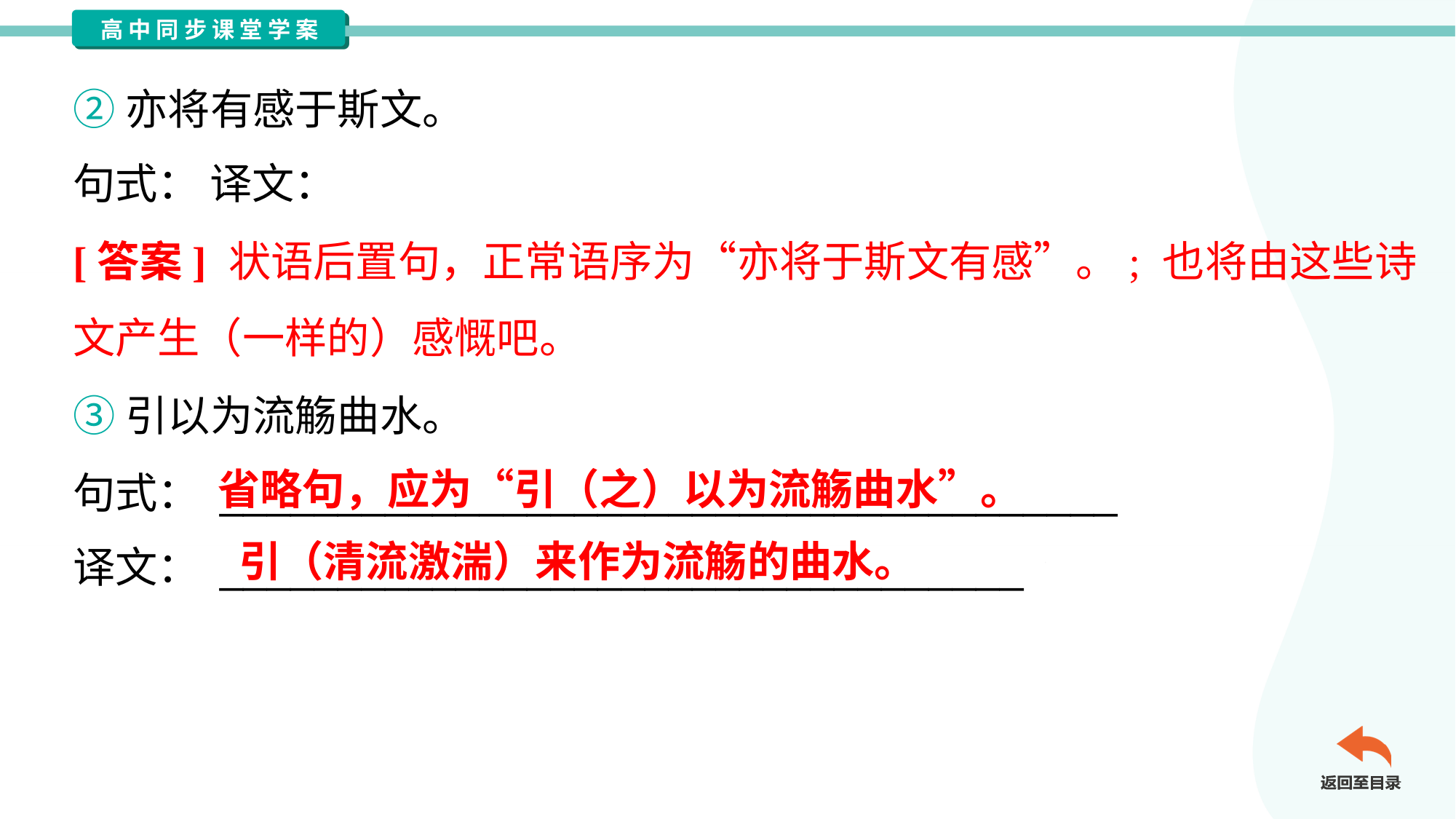

②亦将有感于斯文。
句式： 译文：
[答案] 状语后置句，正常语序为“亦将于斯文有感”。; 也将由这些诗
文产生（一样的）感慨吧。
③引以为流觞曲水。
句式： ______________________________________
译文： __________________________________
省略句，应为“引（之）以为流觞曲水”。
引（清流激湍）来作为流觞的曲水。